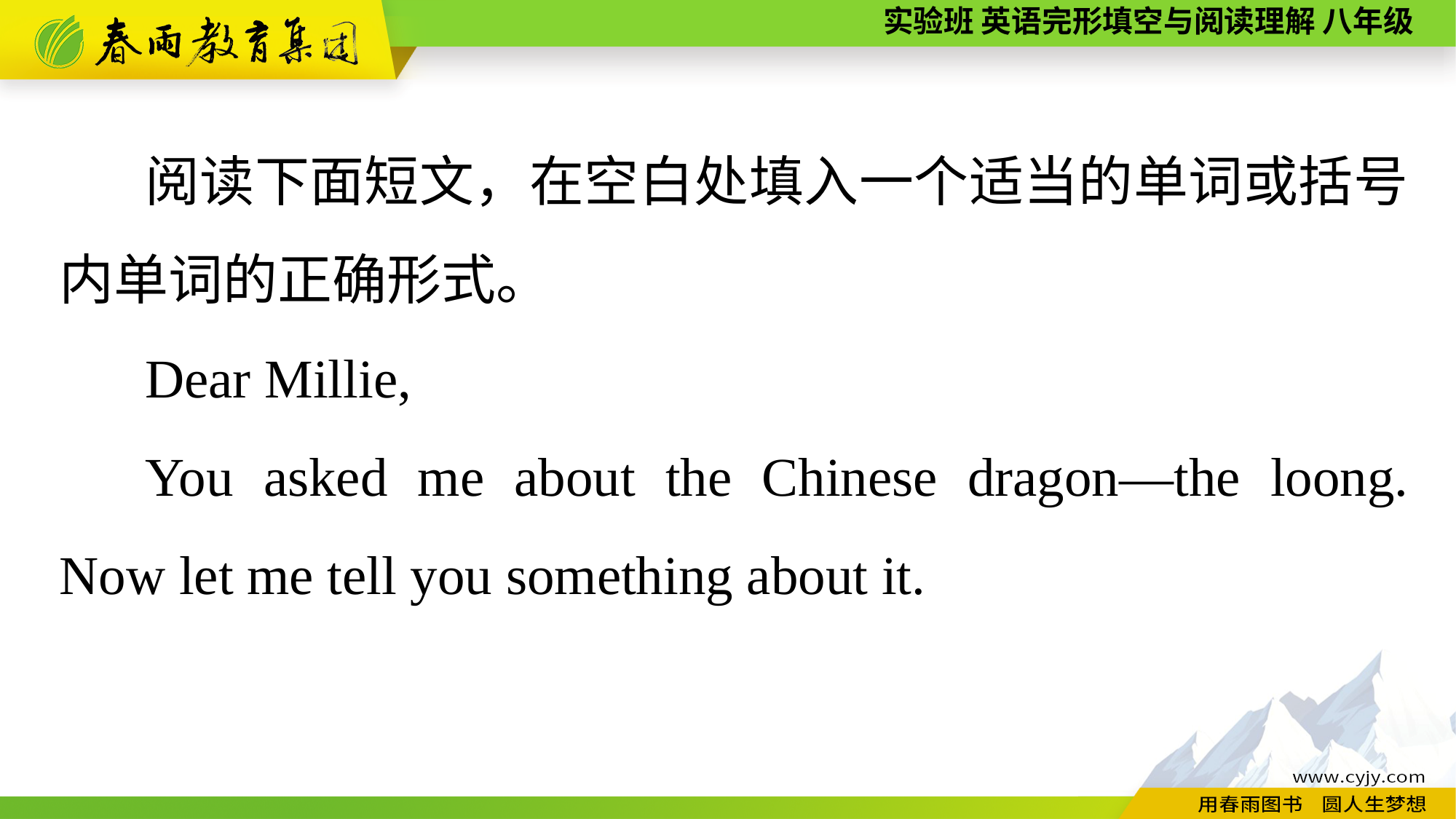

阅读下面短文，在空白处填入一个适当的单词或括号内单词的正确形式。
Dear Millie,
You asked me about the Chinese dragon—the loong. Now let me tell you something about it.